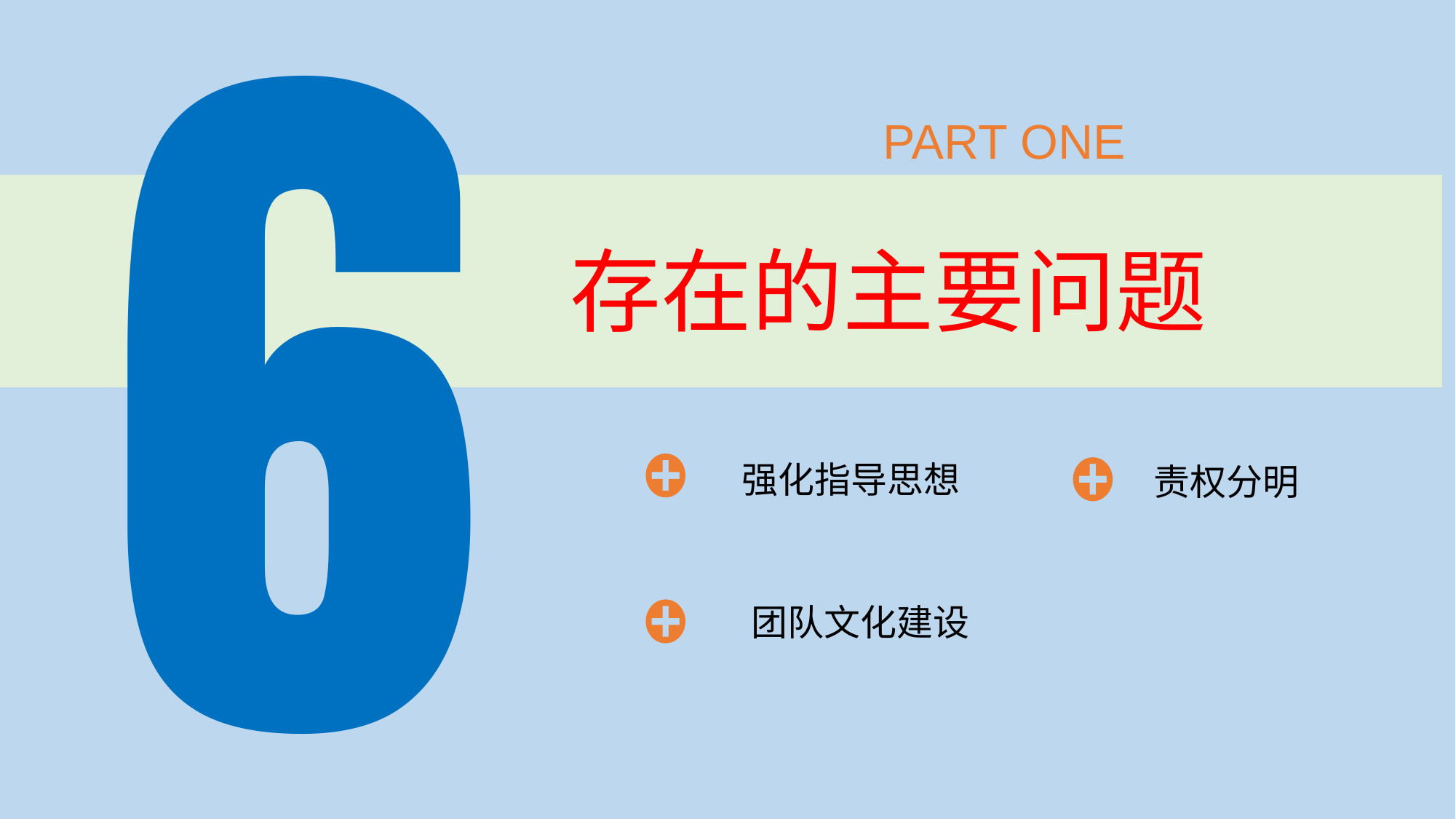

6
PART ONE

# 存在的主要问题
强化指导思想

责权分明

团队文化建设